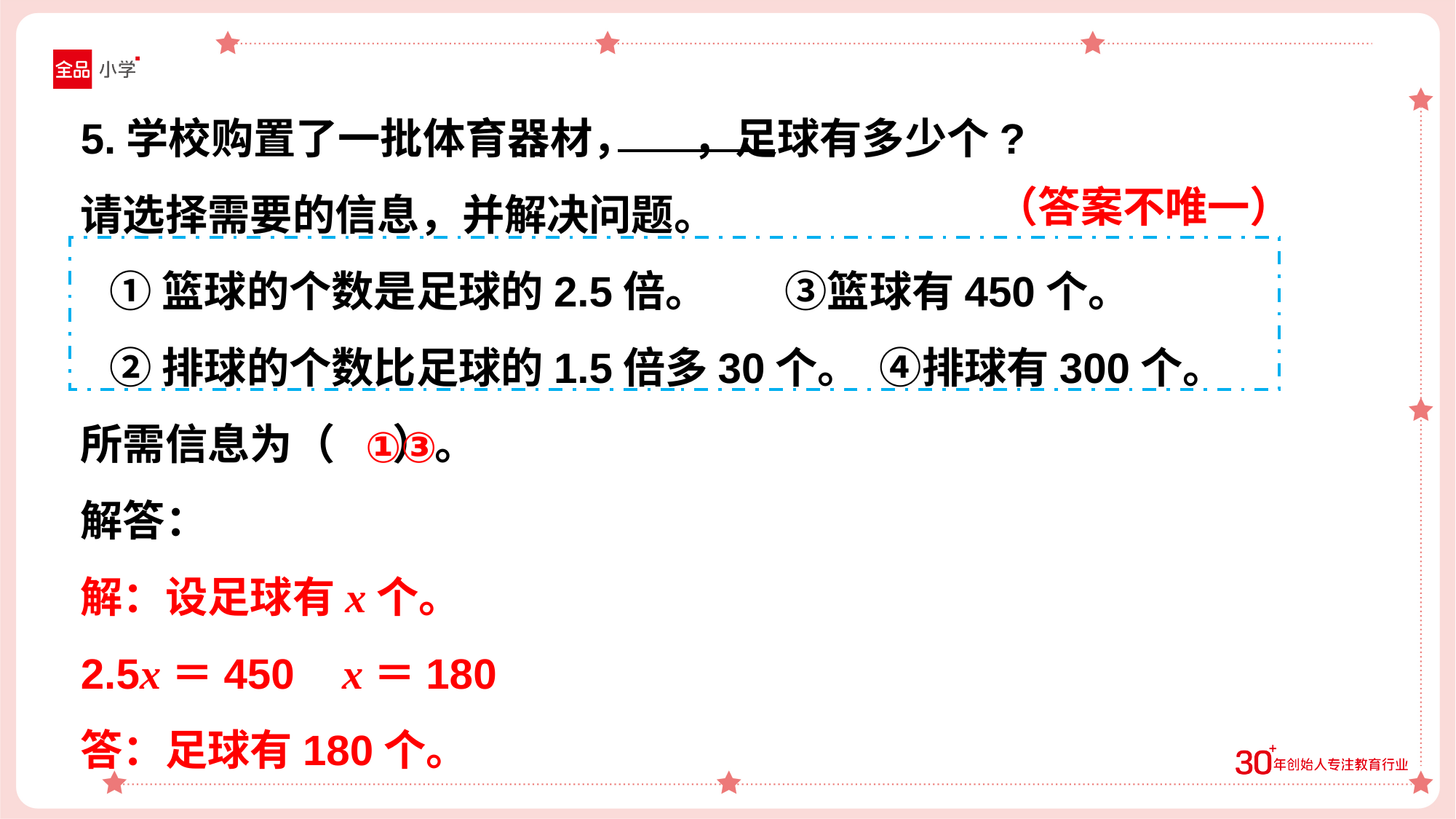

5.学校购置了一批体育器材，      ，足球有多少个?
请选择需要的信息，并解决问题。
   ①篮球的个数是足球的2.5倍。        ③篮球有450个。
   ②排球的个数比足球的1.5倍多30个。  ④排球有300个。
所需信息为（      ）。
解答：
解：设足球有x个。
2.5x＝450    x＝180
答：足球有180个。
（答案不唯一）

①③